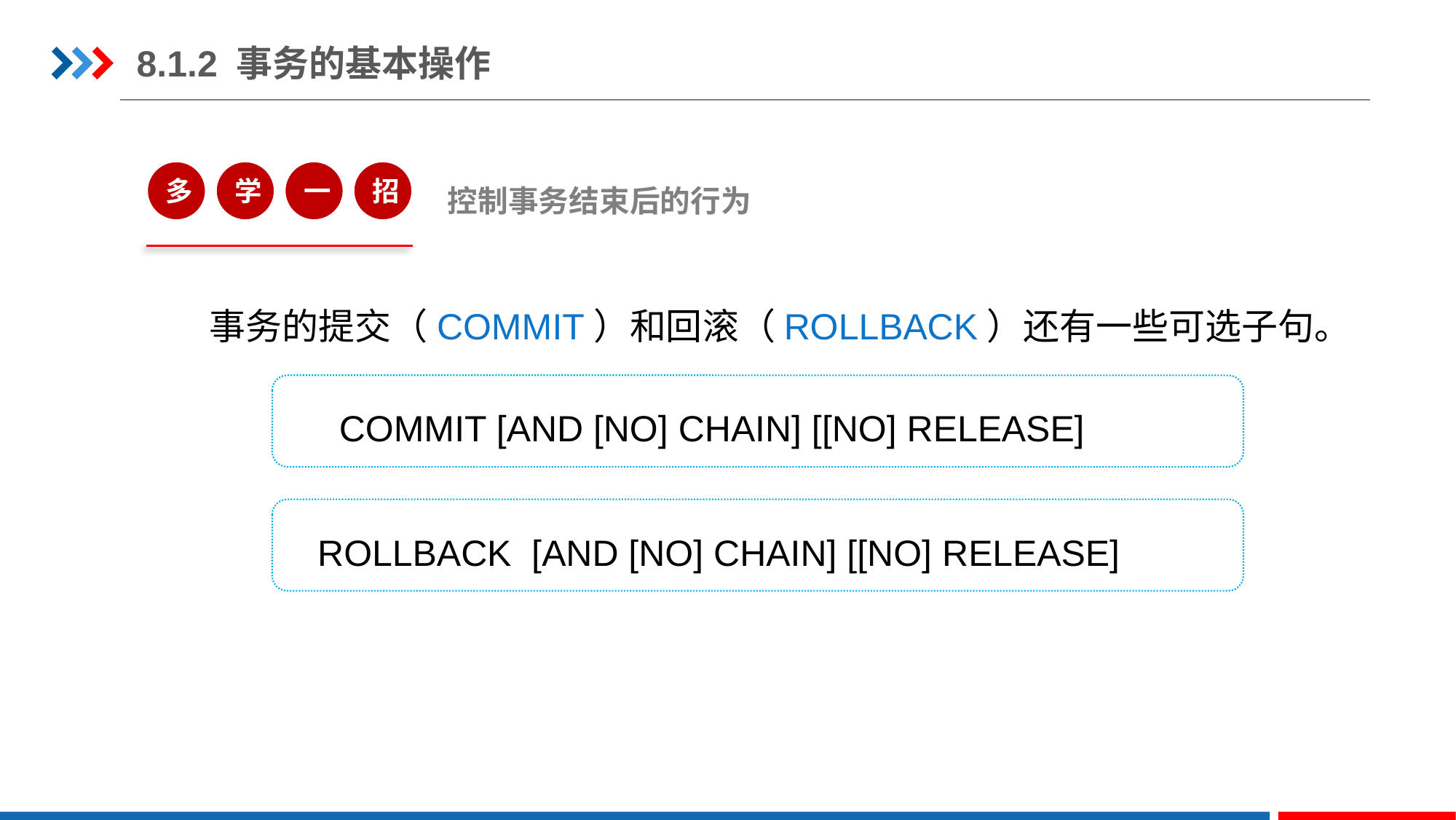

8.1.2 事务的基本操作
多
学
一
招
控制事务结束后的行为
事务的提交（COMMIT）和回滚（ROLLBACK）还有一些可选子句。

COMMIT [AND [NO] CHAIN] [[NO] RELEASE]

ROLLBACK  [AND [NO] CHAIN] [[NO] RELEASE]